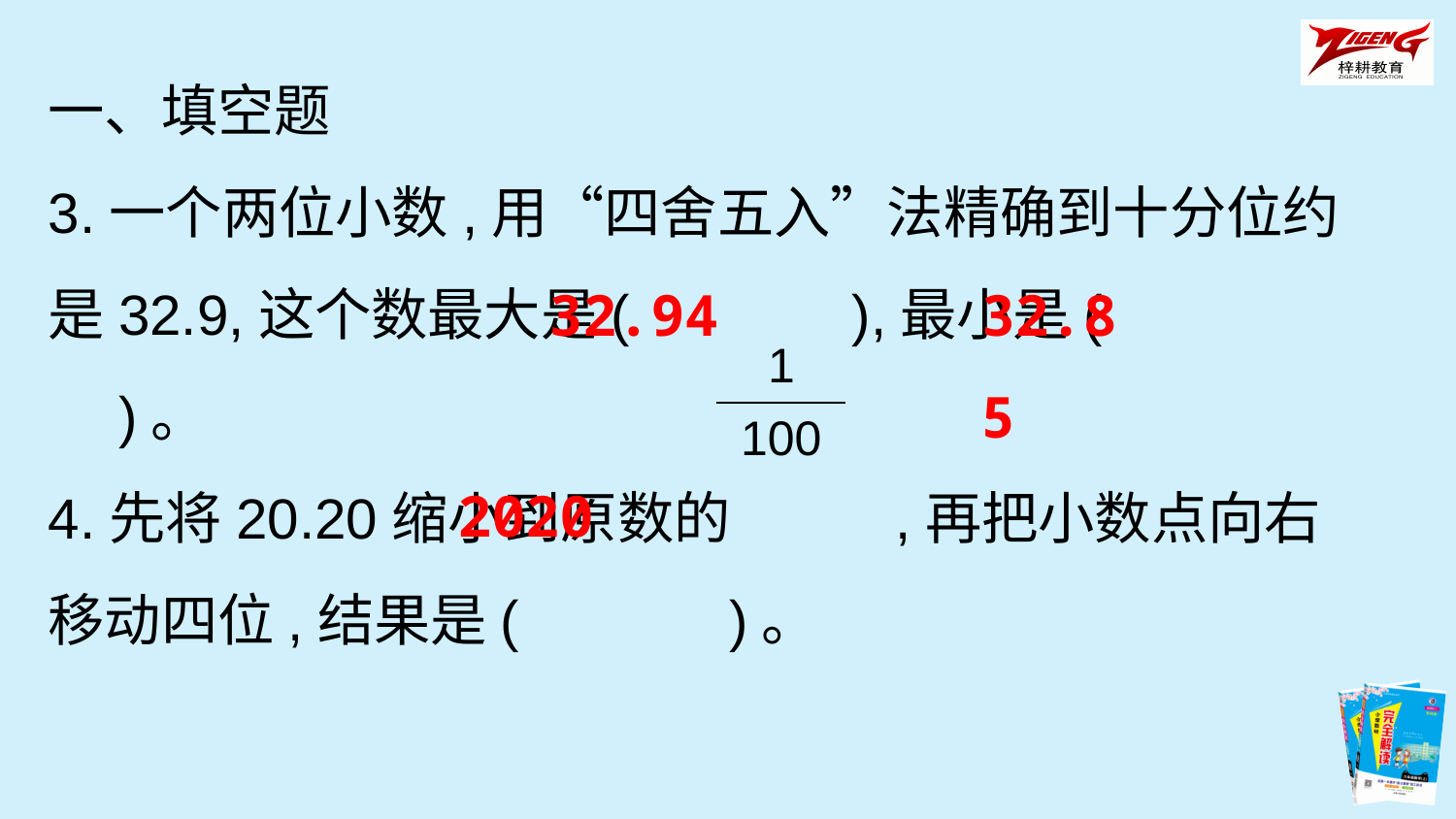

一、填空题
3.一个两位小数,用“四舍五入”法精确到十分位约是32.9,这个数最大是(　　  　),最小是(　　   　)。
4.先将20.20缩小到原数的            ,再把小数点向右移动四位,结果是(　　 　)。
32.94
32.85
| 1 |
| --- |
| 100 |
2020